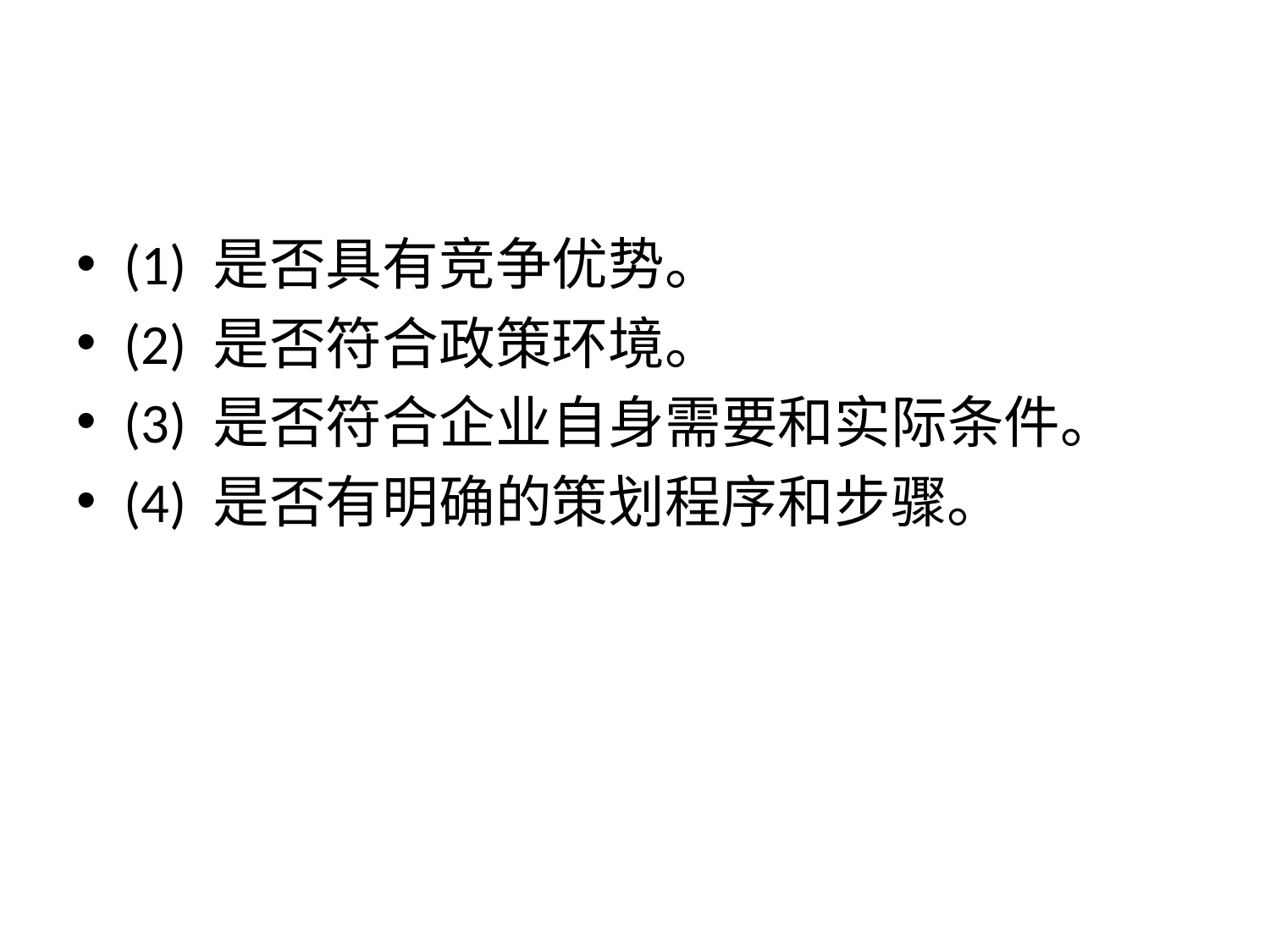

#
(1) 是否具有竞争优势。
(2) 是否符合政策环境。
(3) 是否符合企业自身需要和实际条件。
(4) 是否有明确的策划程序和步骤。